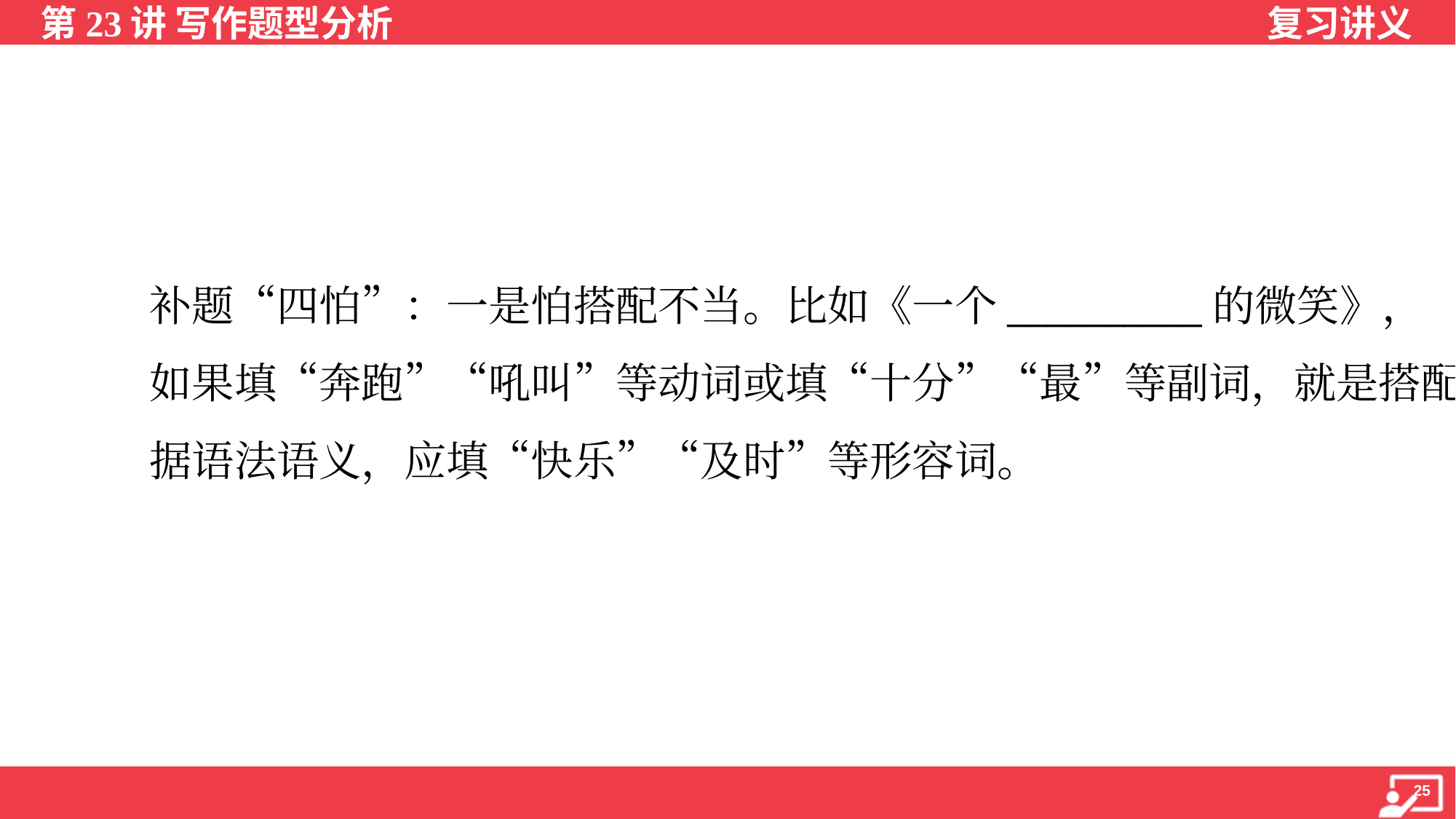

补题“四怕”：一是怕搭配不当。比如《一个__________的微笑》，
如果填“奔跑”“吼叫”等动词或填“十分”“最”等副词，就是搭配不当。根
据语法语义，应填“快乐”“及时”等形容词。